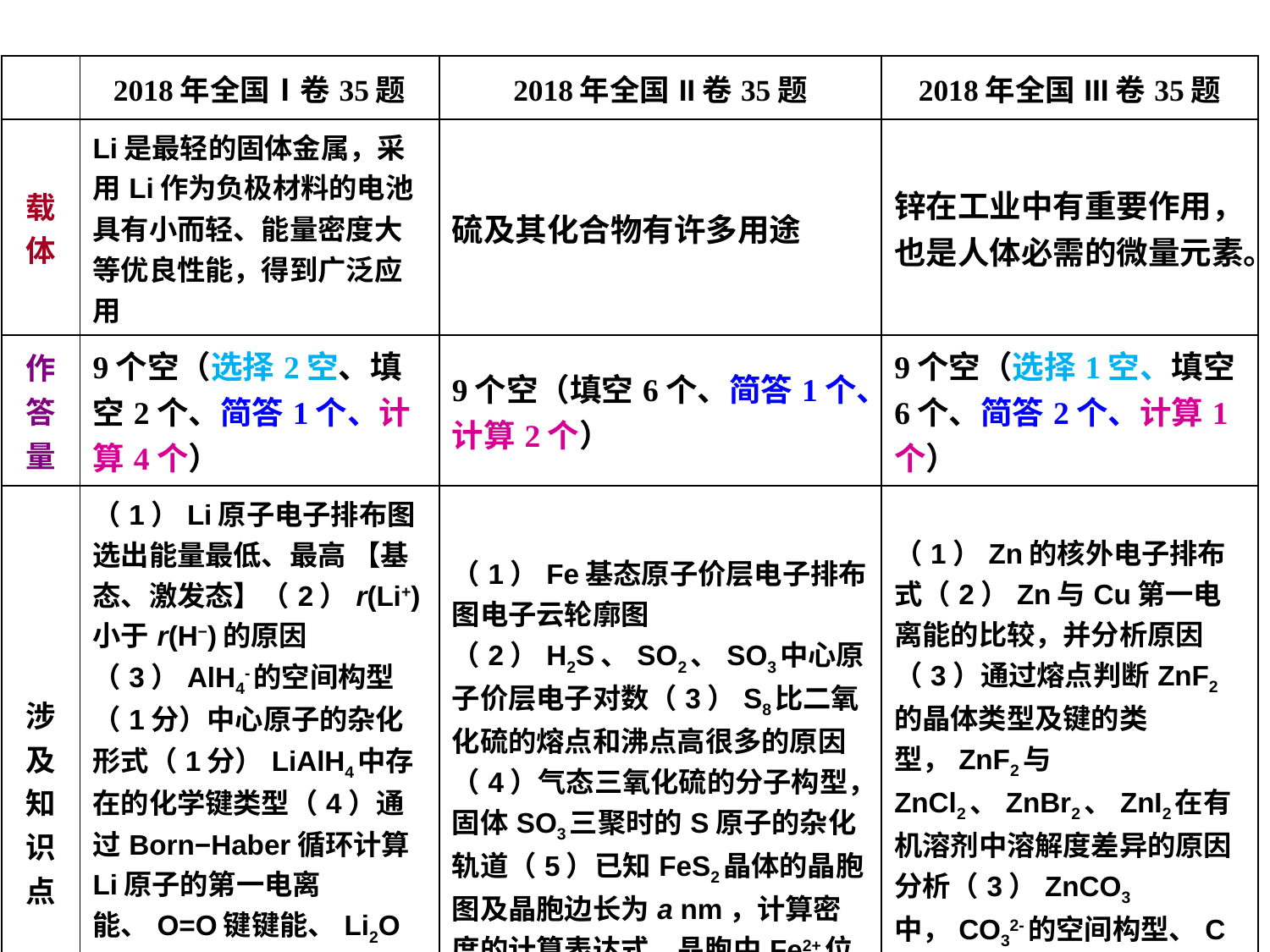

|  | 2018年全国Ⅰ卷35题 | 2018年全国II卷35题 | 2018年全国III卷35题 |
| --- | --- | --- | --- |
| 载体 | Li是最轻的固体金属，采用Li作为负极材料的电池具有小而轻、能量密度大等优良性能，得到广泛应用 | 硫及其化合物有许多用途 | 锌在工业中有重要作用，也是人体必需的微量元素。 |
| 作答量 | 9个空（选择2空、填空2个、简答1个、计算4个） | 9个空（填空6个、简答1个、计算2个） | 9个空（选择1空、填空6个、简答2个、计算1个） |
| 涉及知识点 | （1）Li原子电子排布图选出能量最低、最高 【基态、激发态】（2）r(Li+)小于r(H−)的原因（3）AlH4-的空间构型（1分）中心原子的杂化形式（1分）LiAlH4中存在的化学键类型（4）通过Born−Haber循环计算Li原子的第一电离能、O=O键键能、Li2O晶格能 （5）Li2O具有反萤石结构，已知晶胞边长，晶体密度 | （1）Fe基态原子价层电子排布图电子云轮廓图（2）H2S、SO2、SO3中心原子价层电子对数（3）S8比二氧化硫的熔点和沸点高很多的原因（4）气态三氧化硫的分子构型，固体SO3三聚时的S原子的杂化轨道（5）已知FeS2晶体的晶胞图及晶胞边长为a nm，计算密度的计算表达式，晶胞中Fe2+位于S22-所形成的正八面体的体心，求正八面体的边长 | （1）Zn的核外电子排布式（2）Zn与Cu第一电离能的比较，并分析原因（3）通过熔点判断ZnF2的晶体类型及键的类型，ZnF2与ZnCl2、ZnBr2、ZnI2在有机溶剂中溶解度差异的原因分析（3）ZnCO3中，CO32-的空间构型、C原子的杂化形式（4）堆积方式、密度计算（边长acm、高 c cm） |